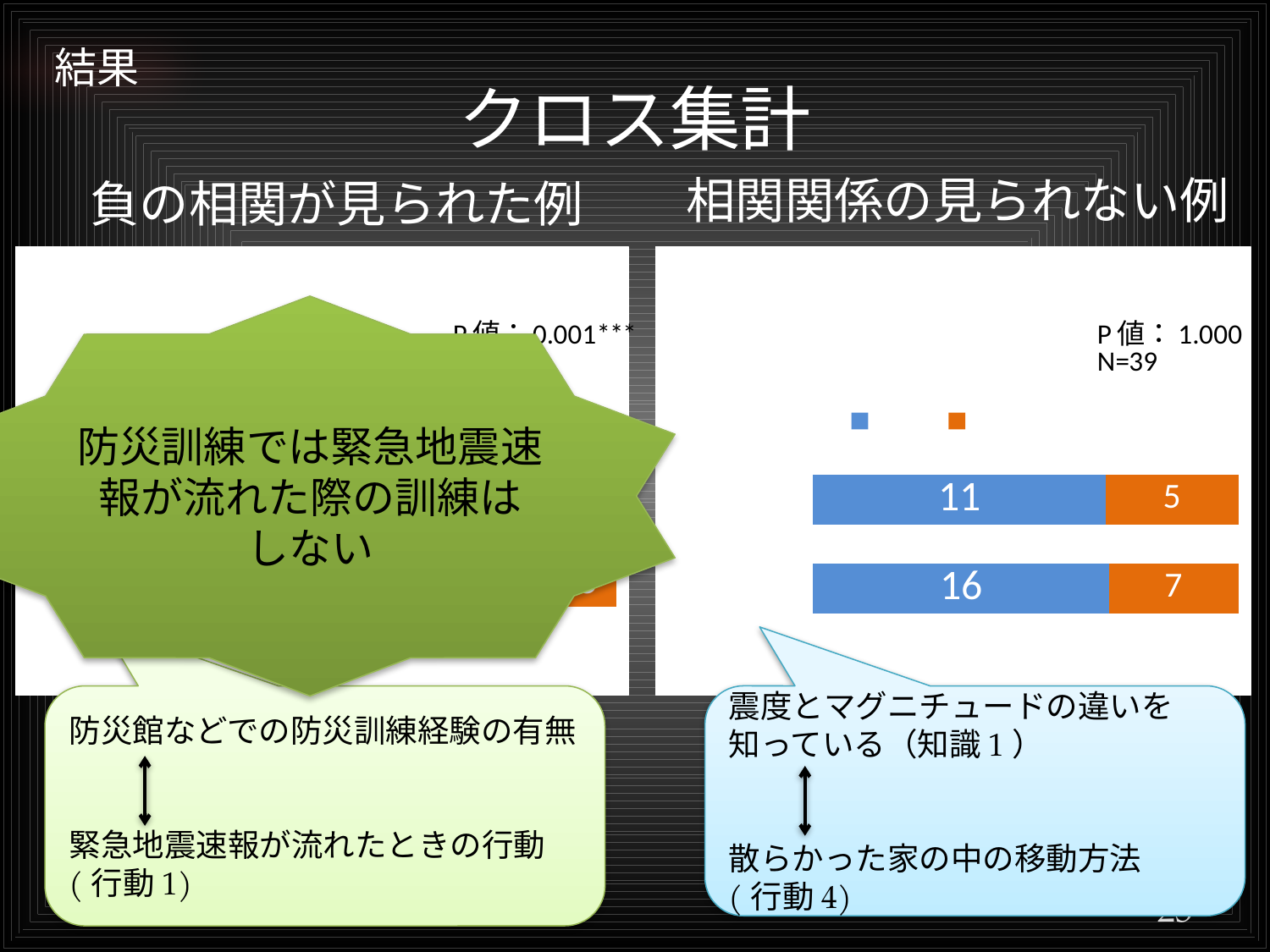

# 結果

クロス集計
相関関係の見られない例
負の相関が見られた例

### Chart: 防災訓練と行動1のクロス集計

| Category | 正解 | 不正解 |
|---|---|---|
| ない | 20.0 | 3.0 |
| ある | 5.0 | 11.0 |

### Chart: 知識1と行動4のクロス集計

| Category | 正解 | 不正解 |
|---|---|---|
| 正解 | 16.0 | 7.0 |
| 不正解 | 11.0 | 5.0 |
防災訓練では緊急地震速報が流れた際の訓練は
しない
防災館などでの防災訓練経験の有無

緊急地震速報が流れたときの行動(行動1)
震度とマグニチュードの違いを知っている（知識1）

散らかった家の中の移動方法
(行動4)
23